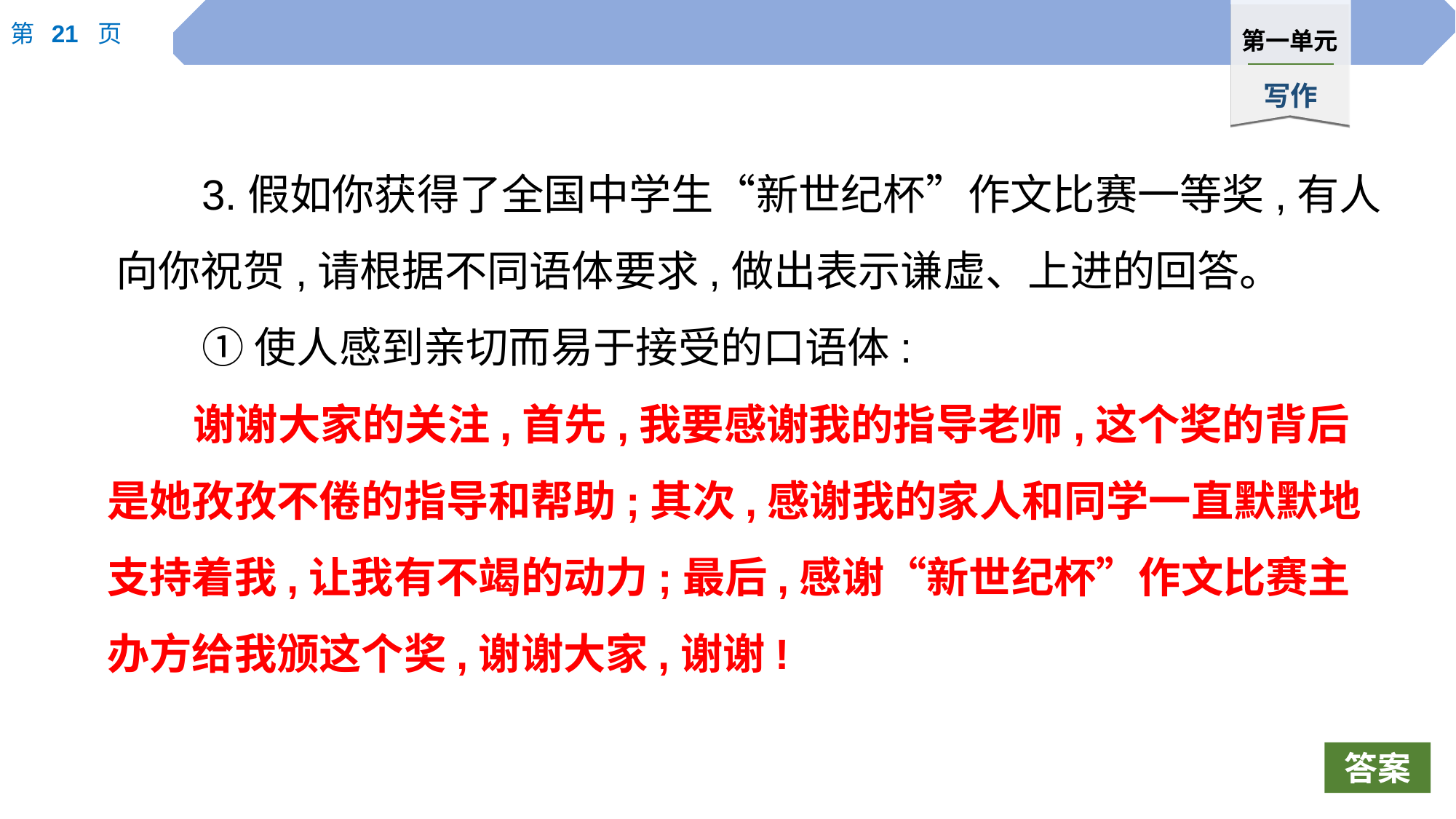

3.假如你获得了全国中学生“新世纪杯”作文比赛一等奖,有人向你祝贺,请根据不同语体要求,做出表示谦虚、上进的回答。
①使人感到亲切而易于接受的口语体:
谢谢大家的关注,首先,我要感谢我的指导老师,这个奖的背后是她孜孜不倦的指导和帮助;其次,感谢我的家人和同学一直默默地支持着我,让我有不竭的动力;最后,感谢“新世纪杯”作文比赛主办方给我颁这个奖,谢谢大家,谢谢!
答案